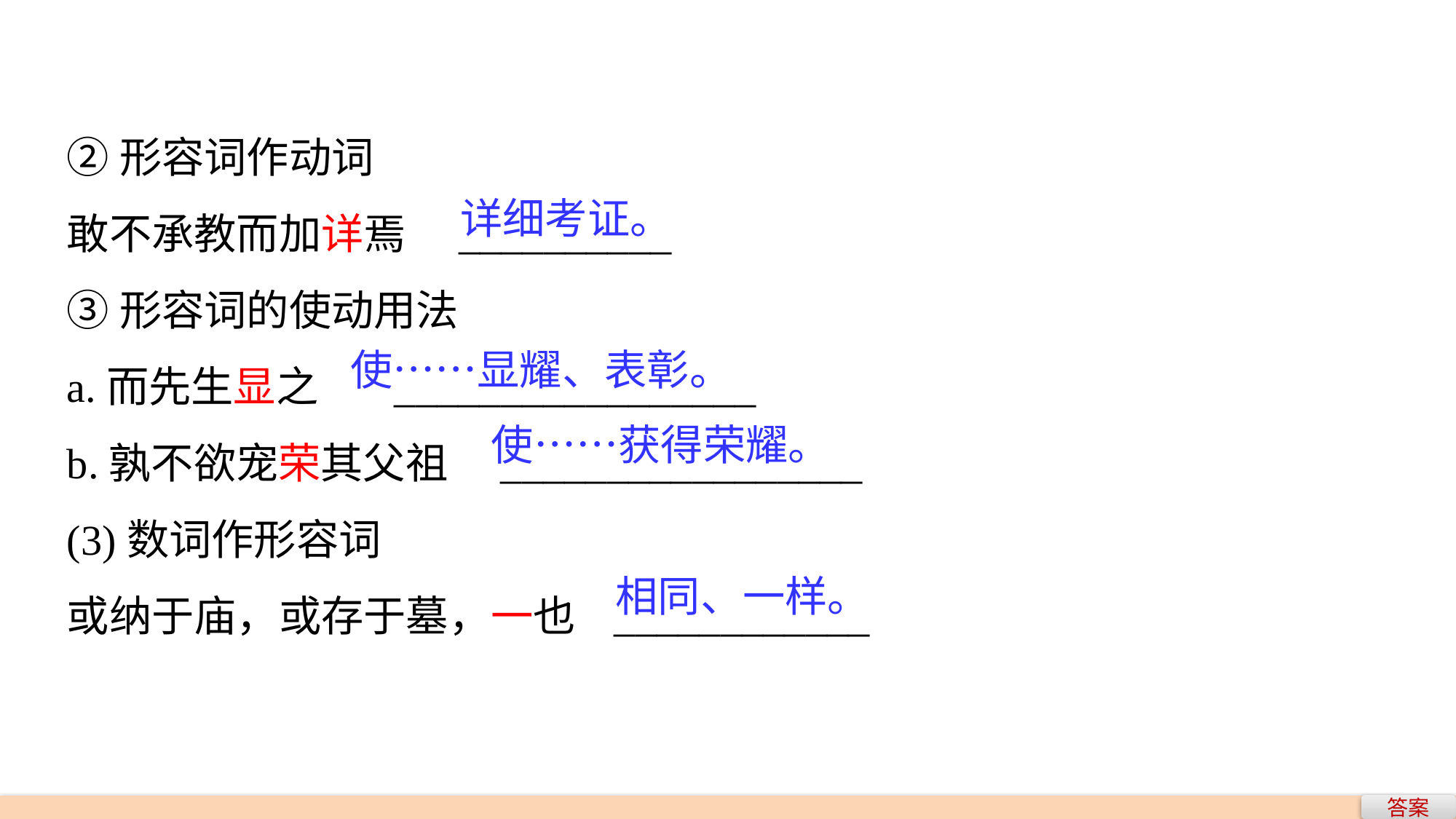

②形容词作动词
敢不承教而加详焉　__________
③形容词的使动用法
a.而先生显之   	_________________
b.孰不欲宠荣其父祖　_________________
(3)数词作形容词
或纳于庙，或存于墓，一也   ____________
详细考证。
使……显耀、表彰。
使……获得荣耀。
相同、一样。
答案